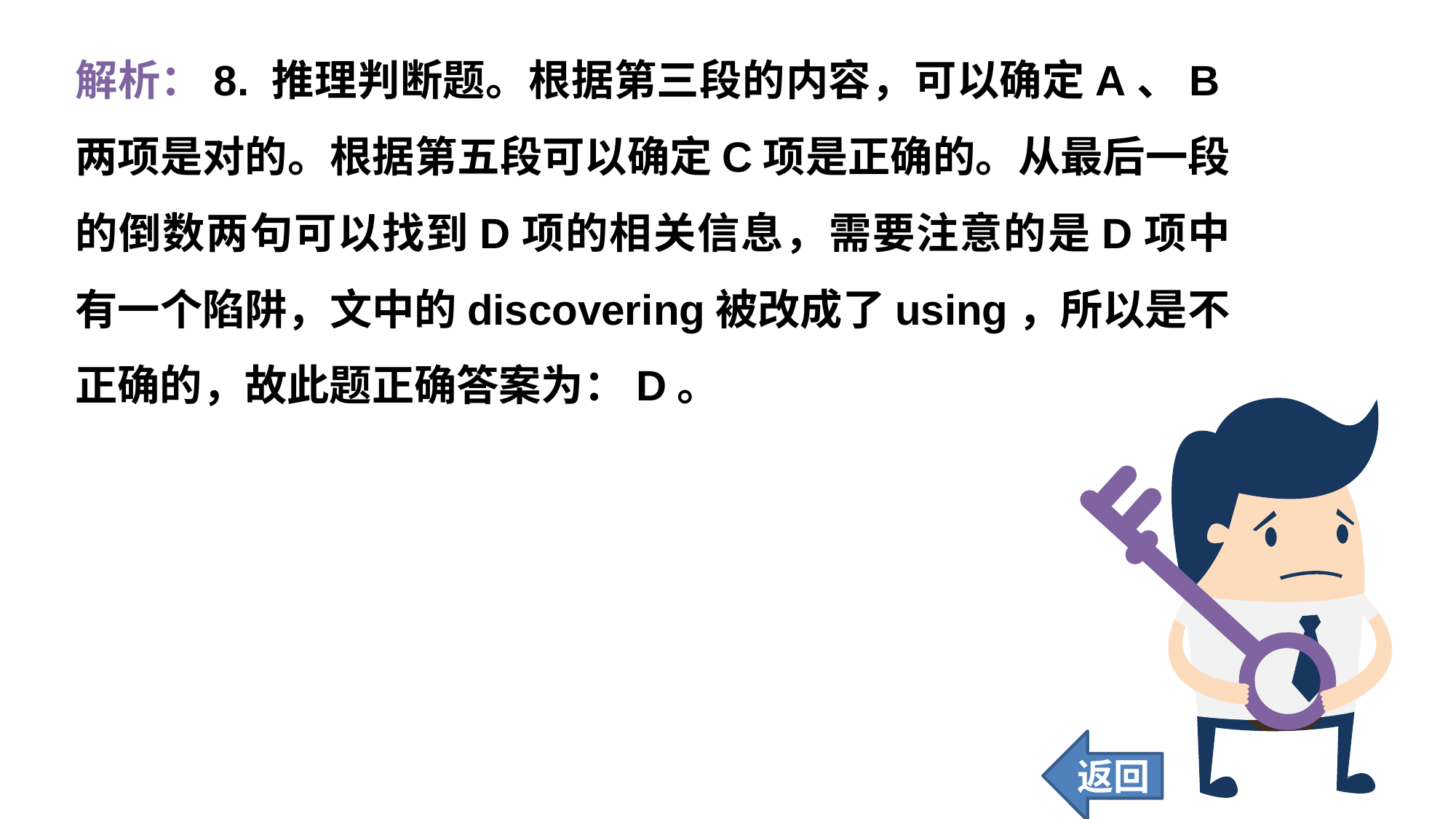

解析：8. 推理判断题。根据第三段的内容，可以确定A、B两项是对的。根据第五段可以确定C项是正确的。从最后一段的倒数两句可以找到D项的相关信息，需要注意的是D项中有一个陷阱，文中的discovering被改成了using，所以是不正确的，故此题正确答案为：D。

返回
303